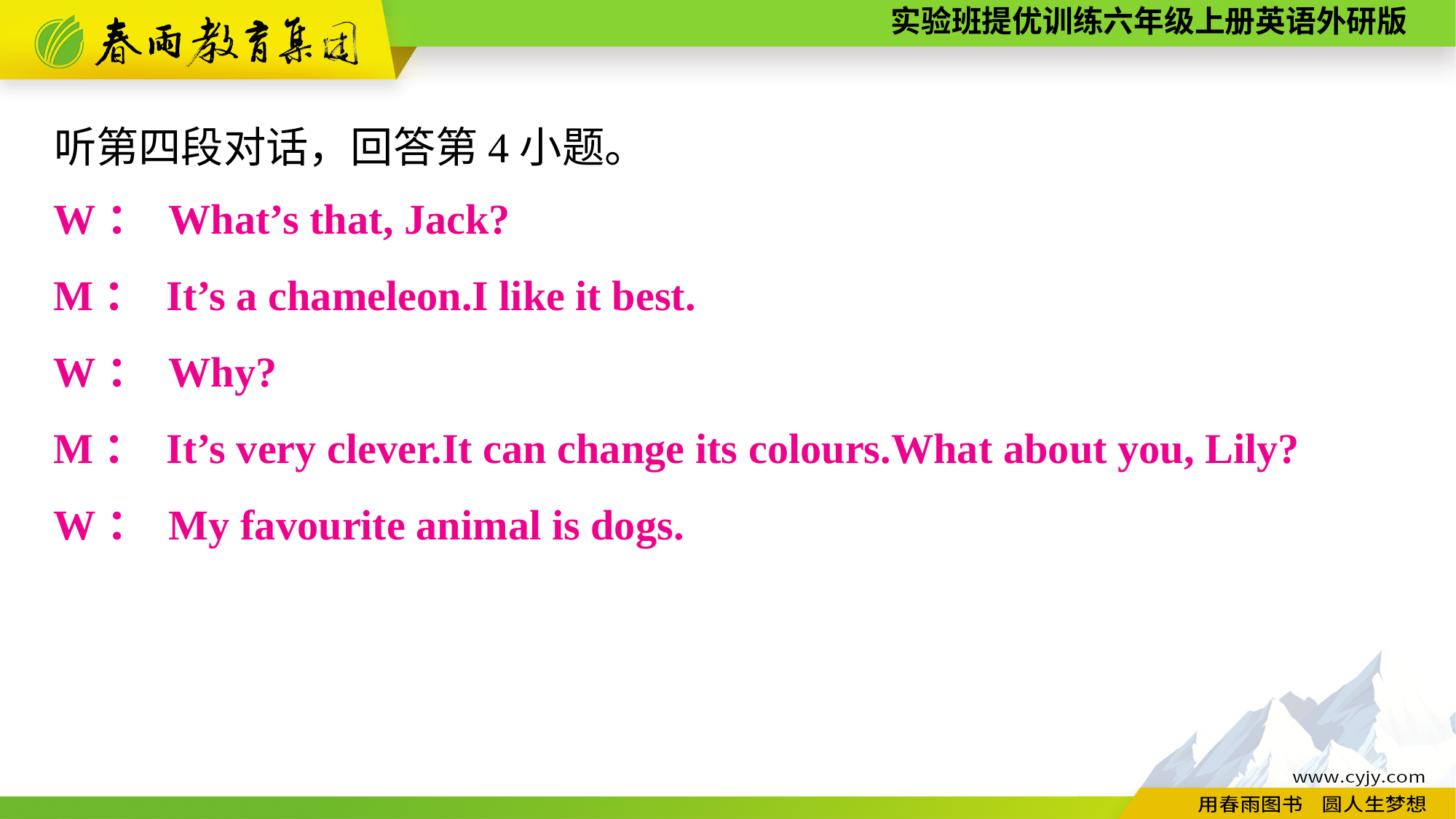

听第四段对话，回答第4小题。
W： What’s that, Jack?
M： It’s a chameleon.I like it best.
W： Why?
M： It’s very clever.It can change its colours.What about you, Lily?
W： My favourite animal is dogs.